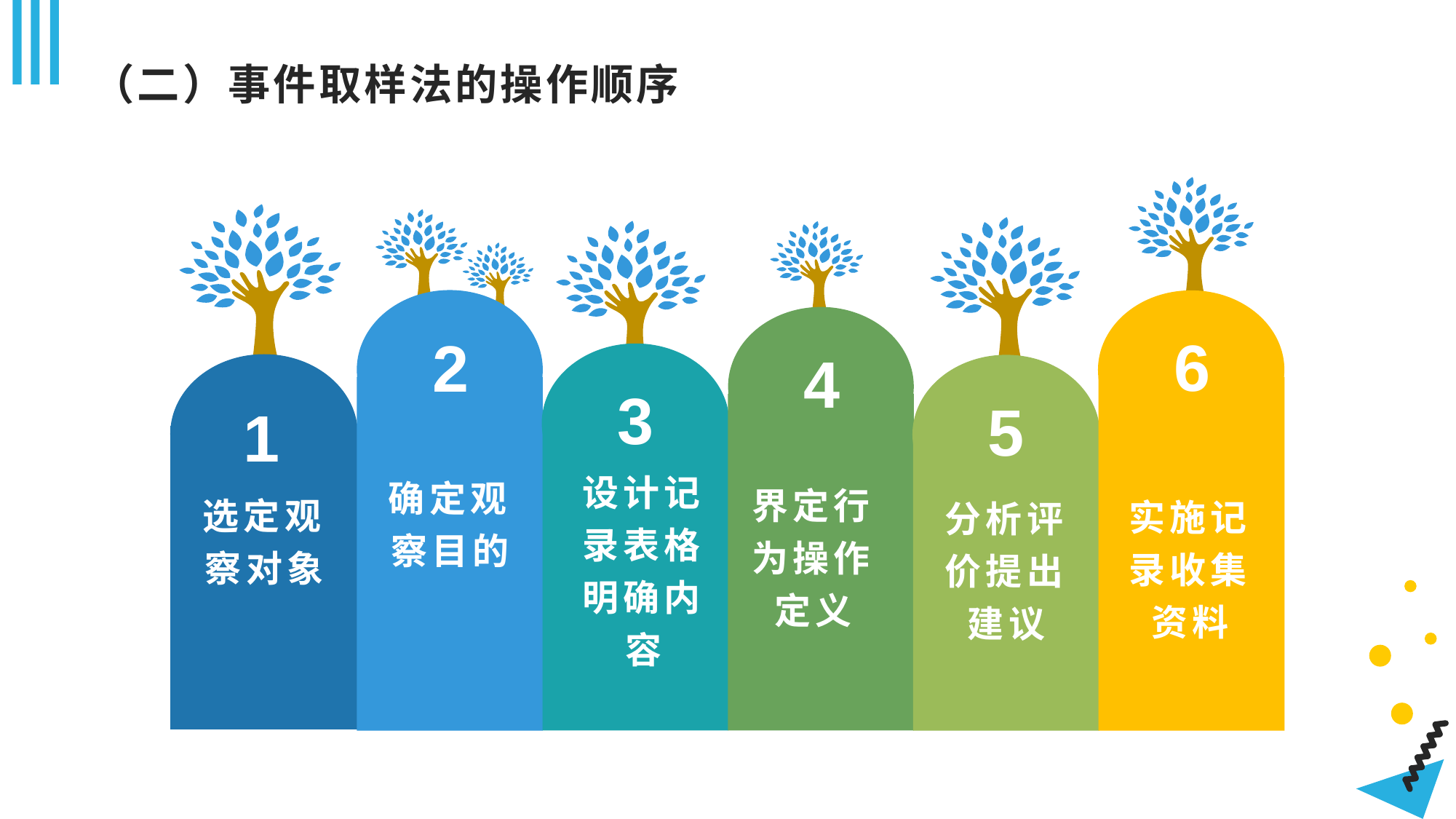

# （二）事件取样法的操作顺序

6

2

4

3

5

1

确定观察目的
选定观察对象
界定行为操作定义
实施记录收集资料
设计记录表格明确内容
分析评价提出建议